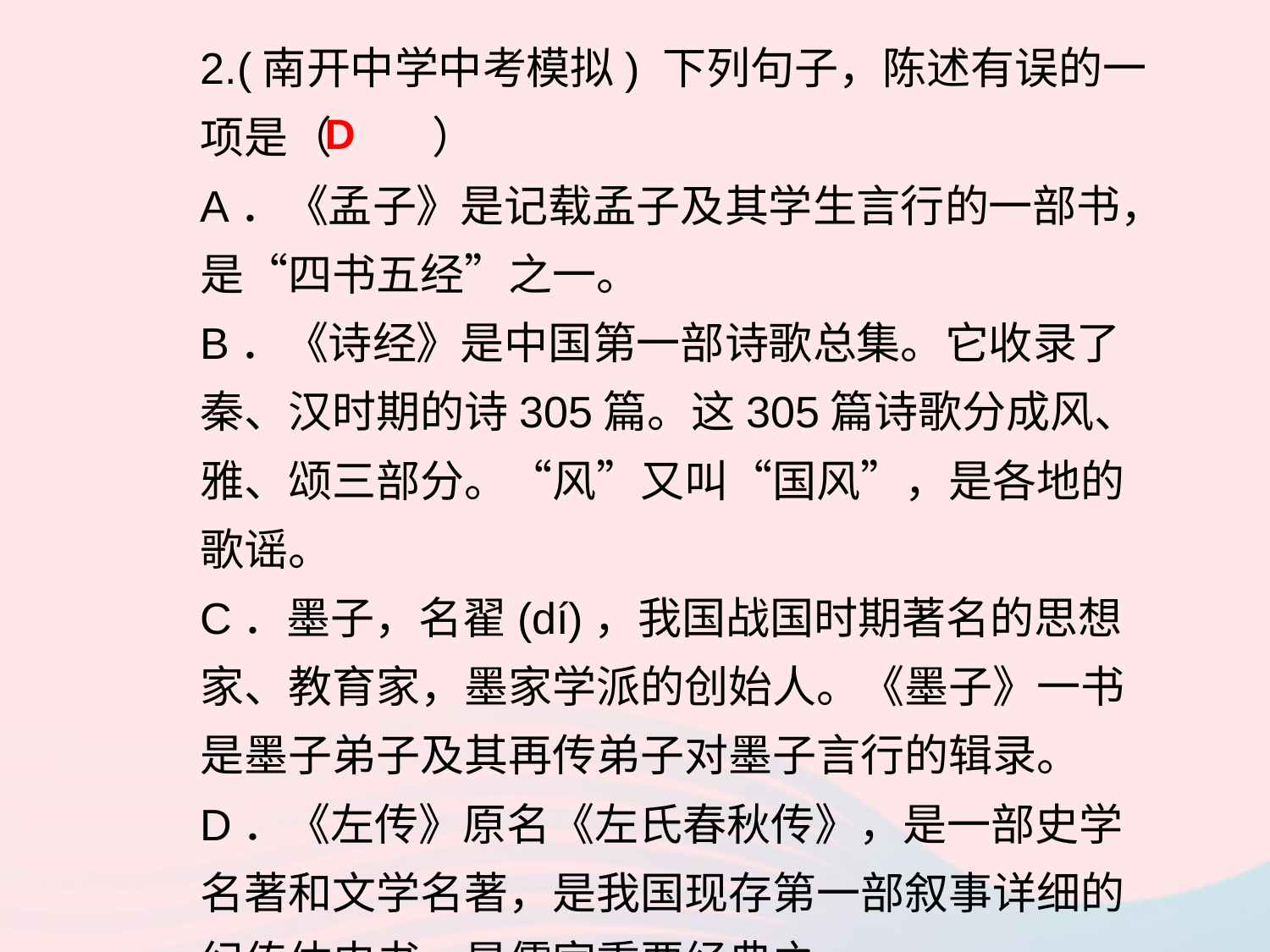

2.(南开中学中考模拟) 下列句子，陈述有误的一项是（          ）
A．《孟子》是记载孟子及其学生言行的一部书，是“四书五经”之一。
B．《诗经》是中国第一部诗歌总集。它收录了秦、汉时期的诗305篇。这305篇诗歌分成风、雅、颂三部分。“风”又叫“国风”，是各地的歌谣。
C．墨子，名翟(dí)，我国战国时期著名的思想家、教育家，墨家学派的创始人。《墨子》一书是墨子弟子及其再传弟子对墨子言行的辑录。
D．《左传》原名《左氏春秋传》，是一部史学名著和文学名著，是我国现存第一部叙事详细的纪传体史书，是儒家重要经典之一。
D